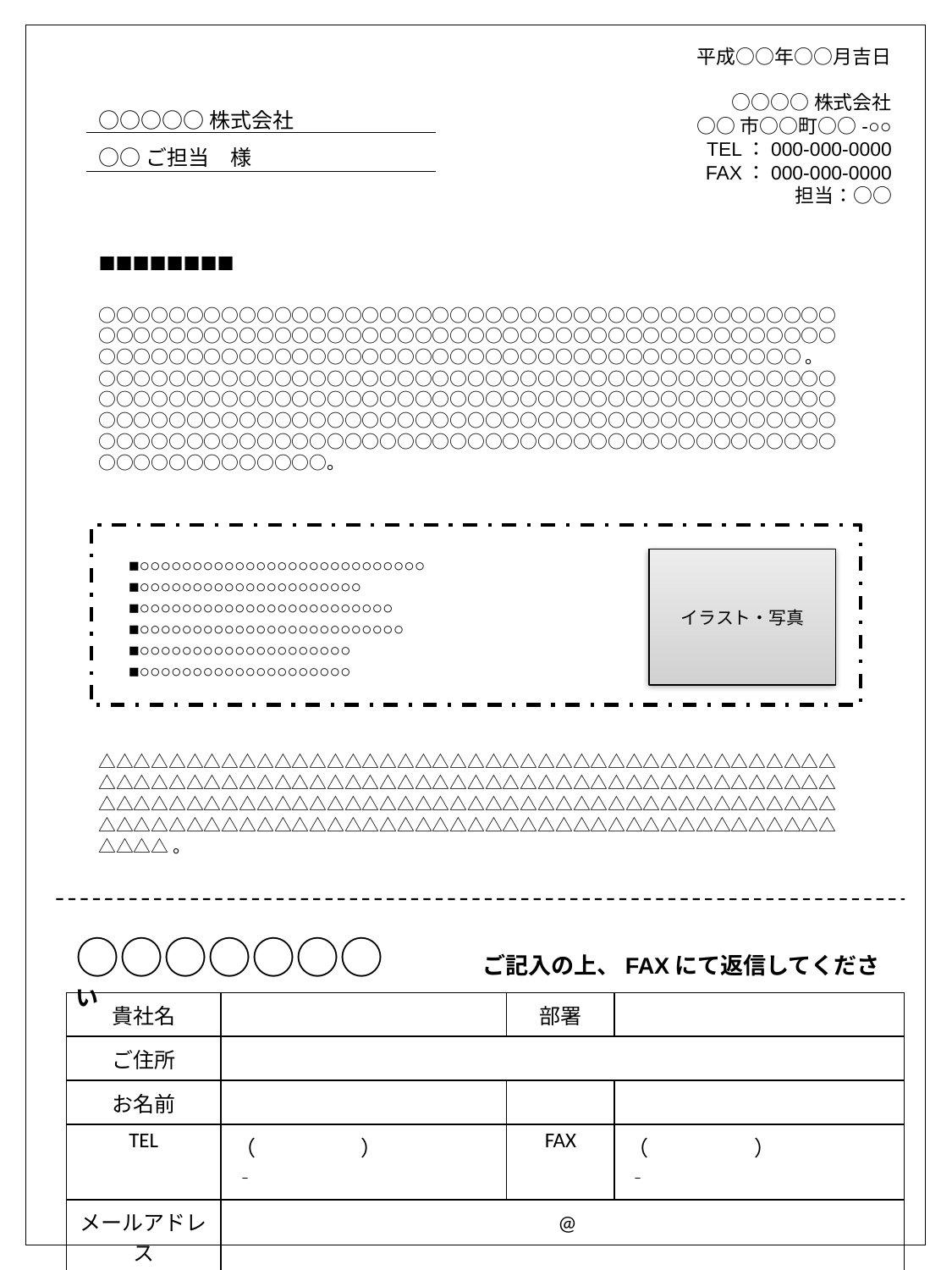

平成○○年○○月吉日

○○○○株式会社
○○市○○町○○-○○
TEL：000-000-0000
FAX：000-000-0000
担当：○○
○○○○○株式会社
○○ご担当　様
■■■■■■■■
○○○○○○○○○○○○○○○○○○○○○○○○○○○○○○○○○○○○○○○○○○○○○○○○○○○○○○○○○○○○○○○○○○○○○○○○○○○○○○○○○○○○○○○○○○○○○○○○○○○○○○○○○○○○○○○○○○○○○○○○○○○○。 ○○○○○○○○○○○○○○○○○○○○○○○○○○○○○○○○○○○○○○○○○○○○○○○○○○○○○○○○○○○○○○○○○○○○○○○○○○○○○○○○○○○○ ○○○○○○○○○○○○○○○○○○○○○○○○○○○○○○○○○○○○○○○○○○○○○○○○○○○○○○○○○○○○○○○○○○○○○○○○○○○○○○○○○○○○ ○○○○○○○○○○○○○。

■○○○○○○○○○○○○○○○○○○○○○○○○○○○
■○○○○○○○○○○○○○○○○○○○○○
■○○○○○○○○○○○○○○○○○○○○○○○○
■○○○○○○○○○○○○○○○○○○○○○○○○○
■○○○○○○○○○○○○○○○○○○○○
■○○○○○○○○○○○○○○○○○○○○

イラスト・写真
△△△△△△△△△△△△△△△△△△△△△△△△△△△△△△△△△△△△△△△△△△△△△△△△△△△△△△△△△△△△△△△△△△△△△△△△△△△△△△△△△△△△△△△△△△△△△△△△△△△△△△△△△△△△△△△△△△△△△△△△△△△△△△△△△△△△△△△△△△△△△△△△△△△△△△△△△△△△△△△△△△△△△△△△△△△△。

○○○○○○○　　ご記入の上、FAXにて返信してください
| 貴社名 |  | 部署 |  |
| --- | --- | --- | --- |
| ご住所 |  |  |  |
| お名前 |  |  |  |
| TEL | （　　　　　）　　　　　‐ | FAX | （　　　　　）　　　　　‐ |
| メールアドレス | @ |  |  |